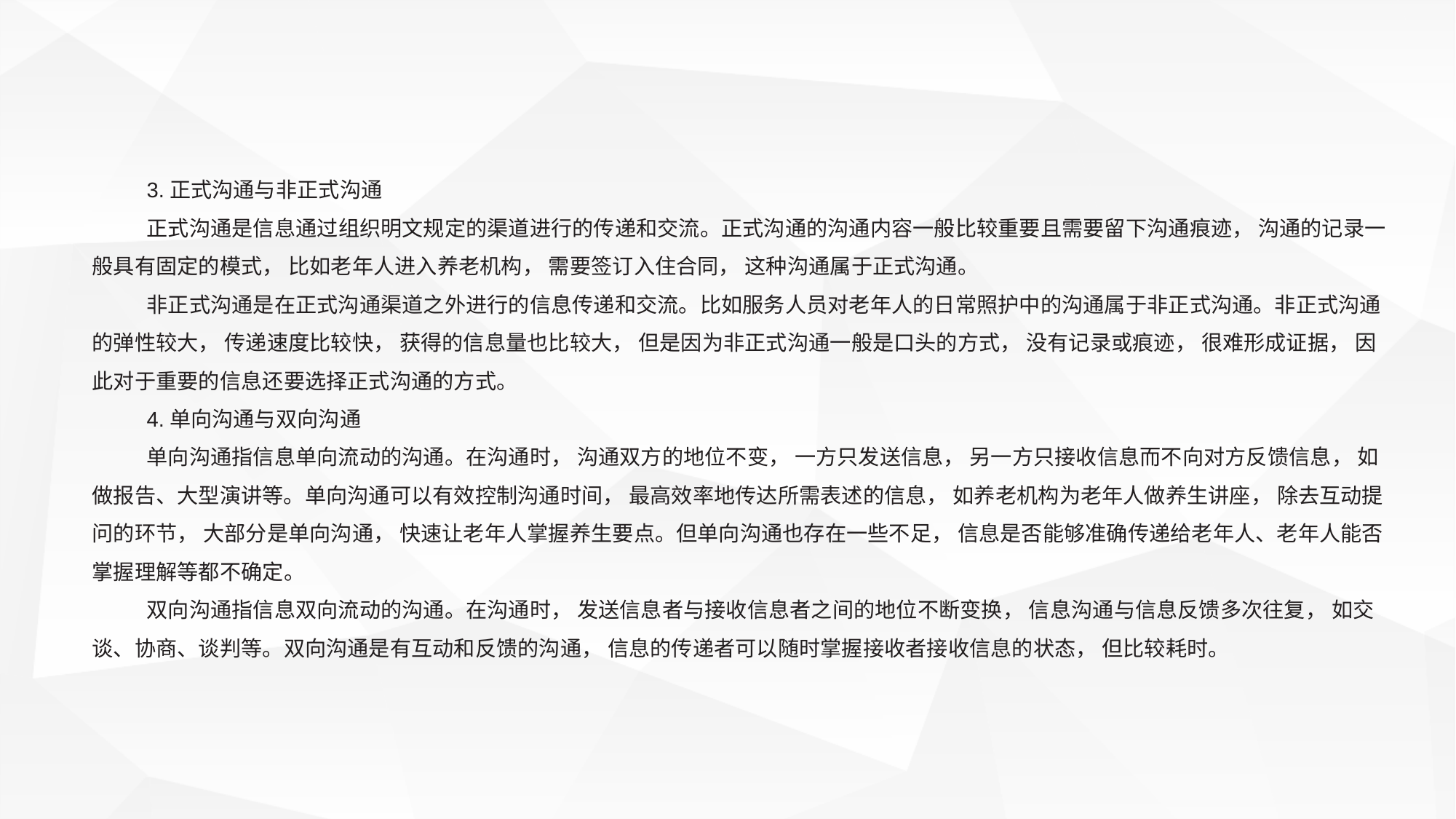

3.正式沟通与非正式沟通
正式沟通是信息通过组织明文规定的渠道进行的传递和交流。正式沟通的沟通内容一般比较重要且需要留下沟通痕迹， 沟通的记录一般具有固定的模式， 比如老年人进入养老机构， 需要签订入住合同， 这种沟通属于正式沟通。
非正式沟通是在正式沟通渠道之外进行的信息传递和交流。比如服务人员对老年人的日常照护中的沟通属于非正式沟通。非正式沟通的弹性较大， 传递速度比较快， 获得的信息量也比较大， 但是因为非正式沟通一般是口头的方式， 没有记录或痕迹， 很难形成证据， 因此对于重要的信息还要选择正式沟通的方式。
4.单向沟通与双向沟通
单向沟通指信息单向流动的沟通。在沟通时， 沟通双方的地位不变， 一方只发送信息， 另一方只接收信息而不向对方反馈信息， 如做报告、大型演讲等。单向沟通可以有效控制沟通时间， 最高效率地传达所需表述的信息， 如养老机构为老年人做养生讲座， 除去互动提问的环节， 大部分是单向沟通， 快速让老年人掌握养生要点。但单向沟通也存在一些不足， 信息是否能够准确传递给老年人、老年人能否掌握理解等都不确定。
双向沟通指信息双向流动的沟通。在沟通时， 发送信息者与接收信息者之间的地位不断变换， 信息沟通与信息反馈多次往复， 如交谈、协商、谈判等。双向沟通是有互动和反馈的沟通， 信息的传递者可以随时掌握接收者接收信息的状态， 但比较耗时。